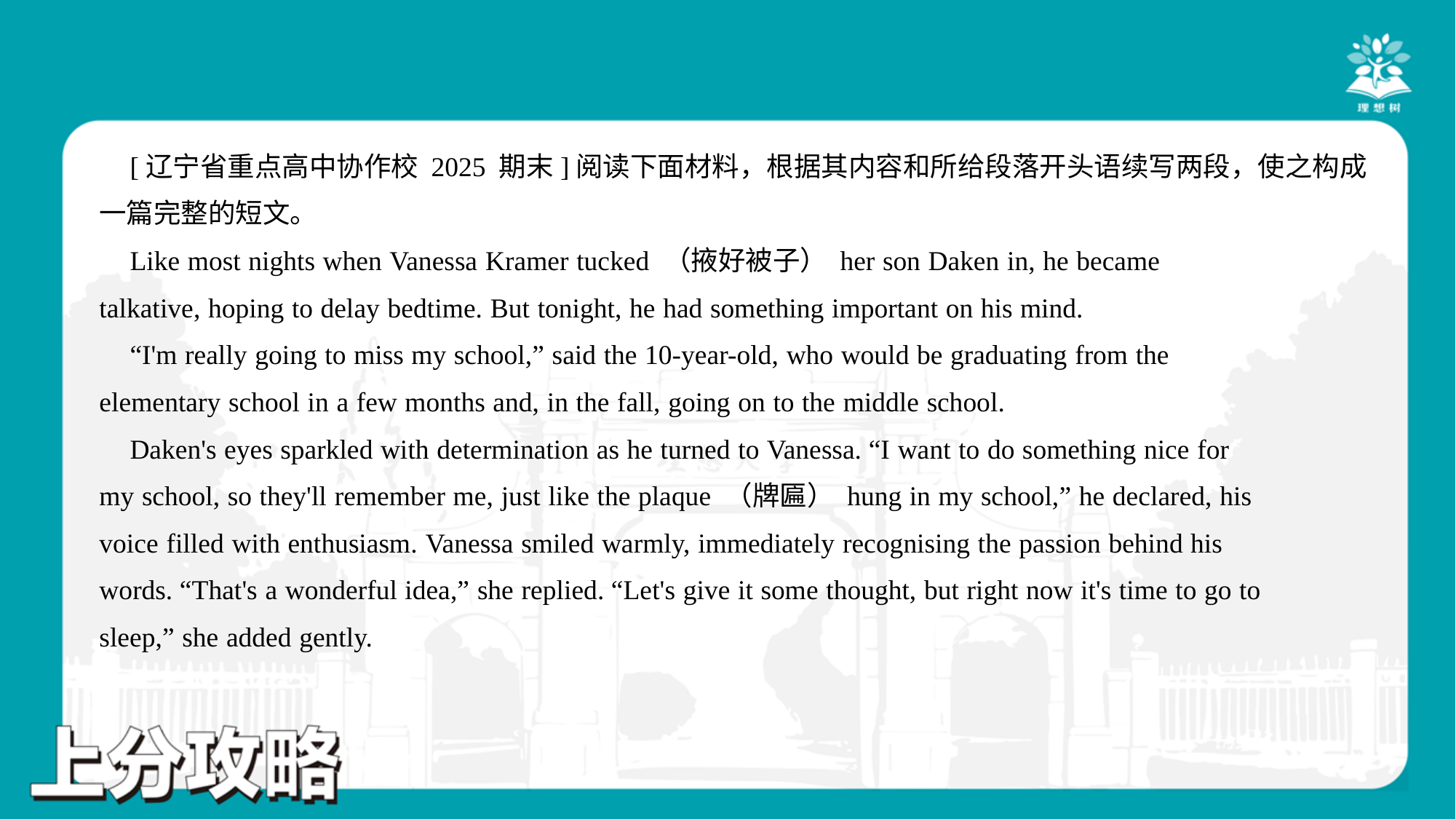

[辽宁省重点高中协作校 2025 期末]阅读下面材料，根据其内容和所给段落开头语续写两段，使之构成
一篇完整的短文。
    Like most nights when Vanessa Kramer tucked （掖好被子） her son Daken in, he became
talkative, hoping to delay bedtime. But tonight, he had something important on his mind.
    “I'm really going to miss my school,” said the 10-year-old, who would be graduating from the
elementary school in a few months and, in the fall, going on to the middle school.
    Daken's eyes sparkled with determination as he turned to Vanessa. “I want to do something nice for
my school, so they'll remember me, just like the plaque （牌匾） hung in my school,” he declared, his
voice filled with enthusiasm. Vanessa smiled warmly, immediately recognising the passion behind his
words. “That's a wonderful idea,” she replied. “Let's give it some thought, but right now it's time to go to
sleep,” she added gently.